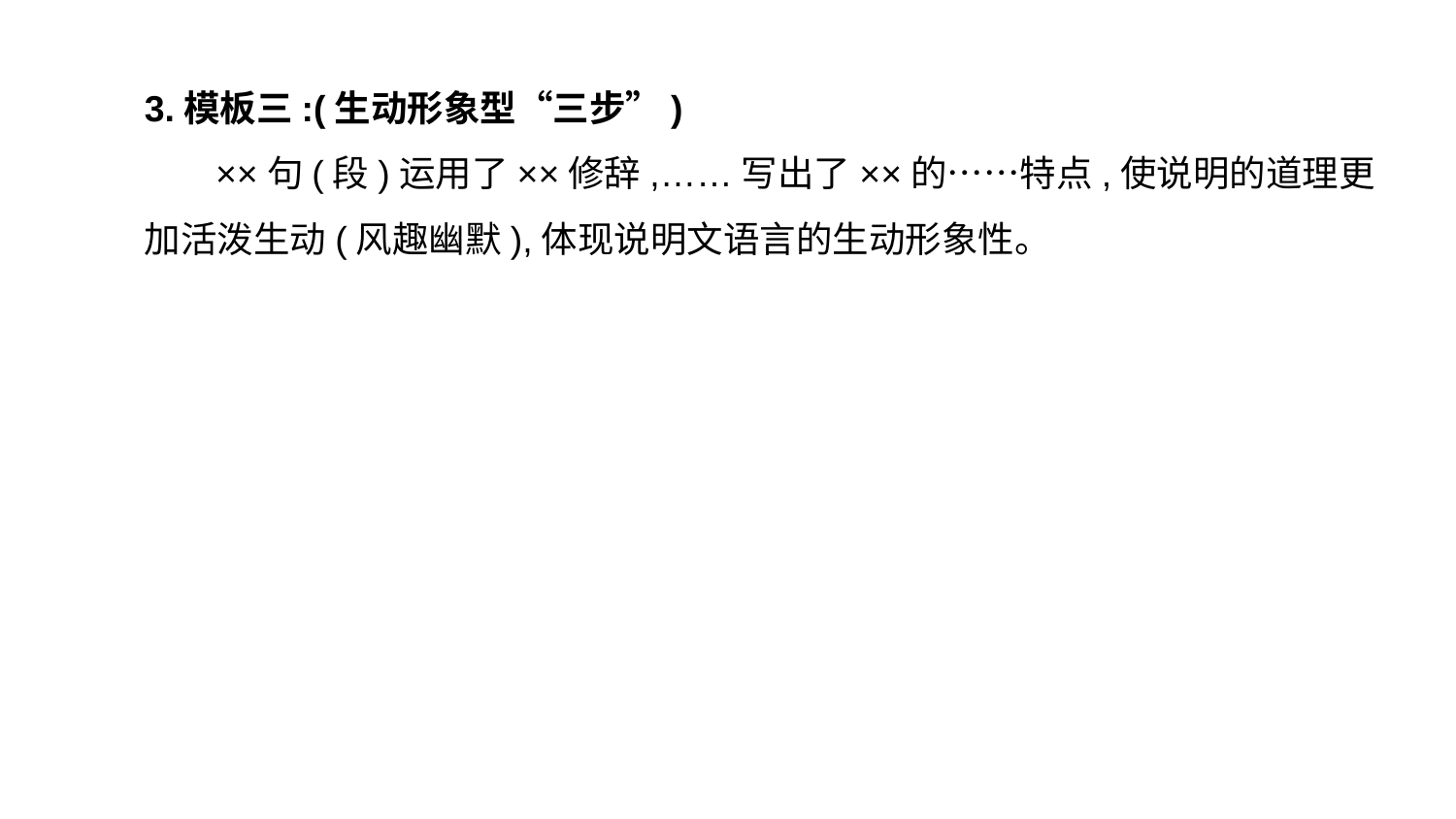

3.模板三:(生动形象型“三步”)
××句(段)运用了××修辞,……写出了××的……特点,使说明的道理更加活泼生动(风趣幽默),体现说明文语言的生动形象性。